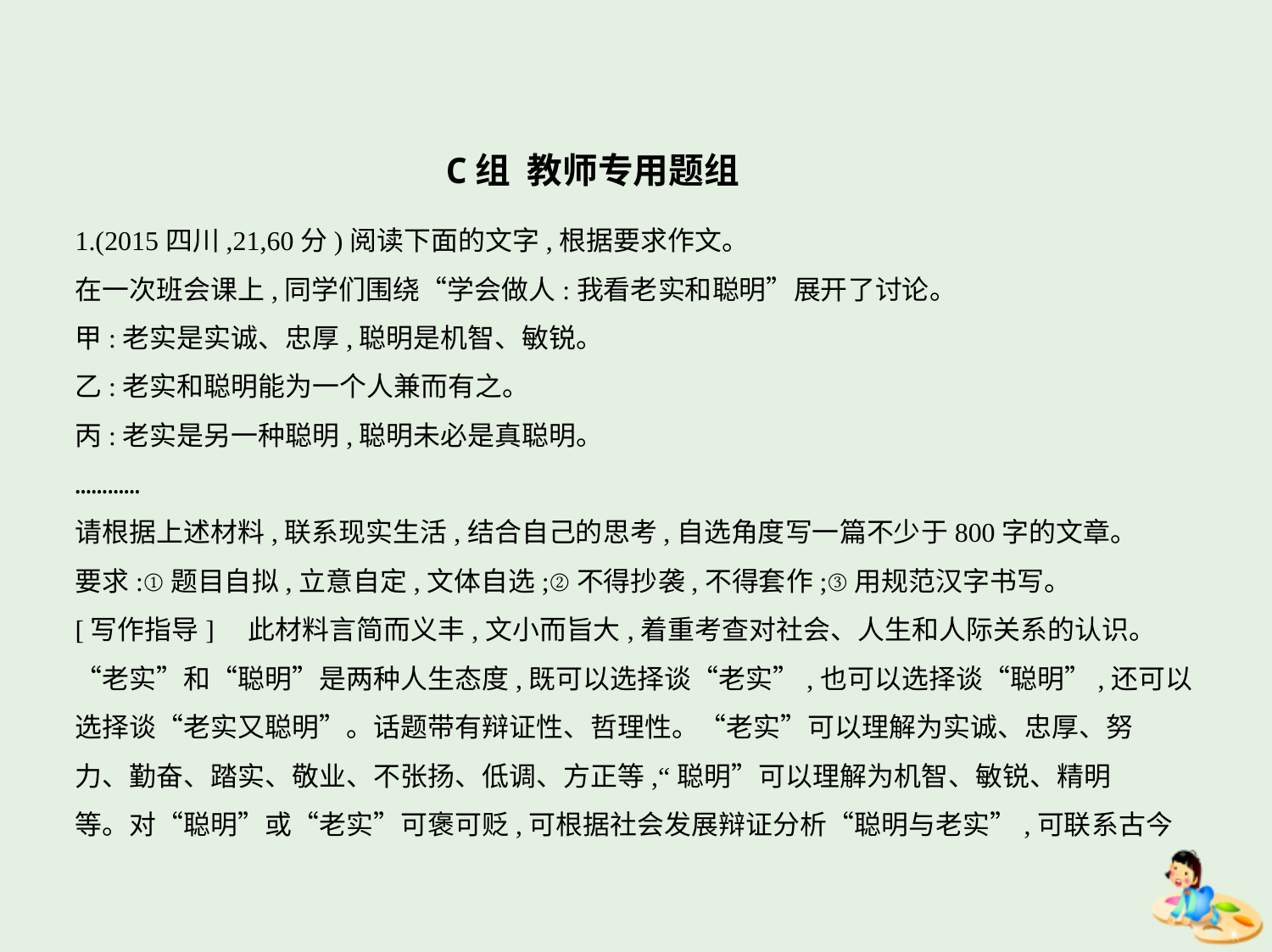

C组  教师专用题组
1.(2015四川,21,60分)阅读下面的文字,根据要求作文。
在一次班会课上,同学们围绕“学会做人:我看老实和聪明”展开了讨论。
甲:老实是实诚、忠厚,聪明是机智、敏锐。
乙:老实和聪明能为一个人兼而有之。
丙:老实是另一种聪明,聪明未必是真聪明。
…………
请根据上述材料,联系现实生活,结合自己的思考,自选角度写一篇不少于800字的文章。
要求:①题目自拟,立意自定,文体自选;②不得抄袭,不得套作;③用规范汉字书写。
[写作指导]　此材料言简而义丰,文小而旨大,着重考查对社会、人生和人际关系的认识。
“老实”和“聪明”是两种人生态度,既可以选择谈“老实”,也可以选择谈“聪明”,还可以
选择谈“老实又聪明”。话题带有辩证性、哲理性。“老实”可以理解为实诚、忠厚、努
力、勤奋、踏实、敬业、不张扬、低调、方正等,“聪明”可以理解为机智、敏锐、精明
等。对“聪明”或“老实”可褒可贬,可根据社会发展辩证分析“聪明与老实”,可联系古今